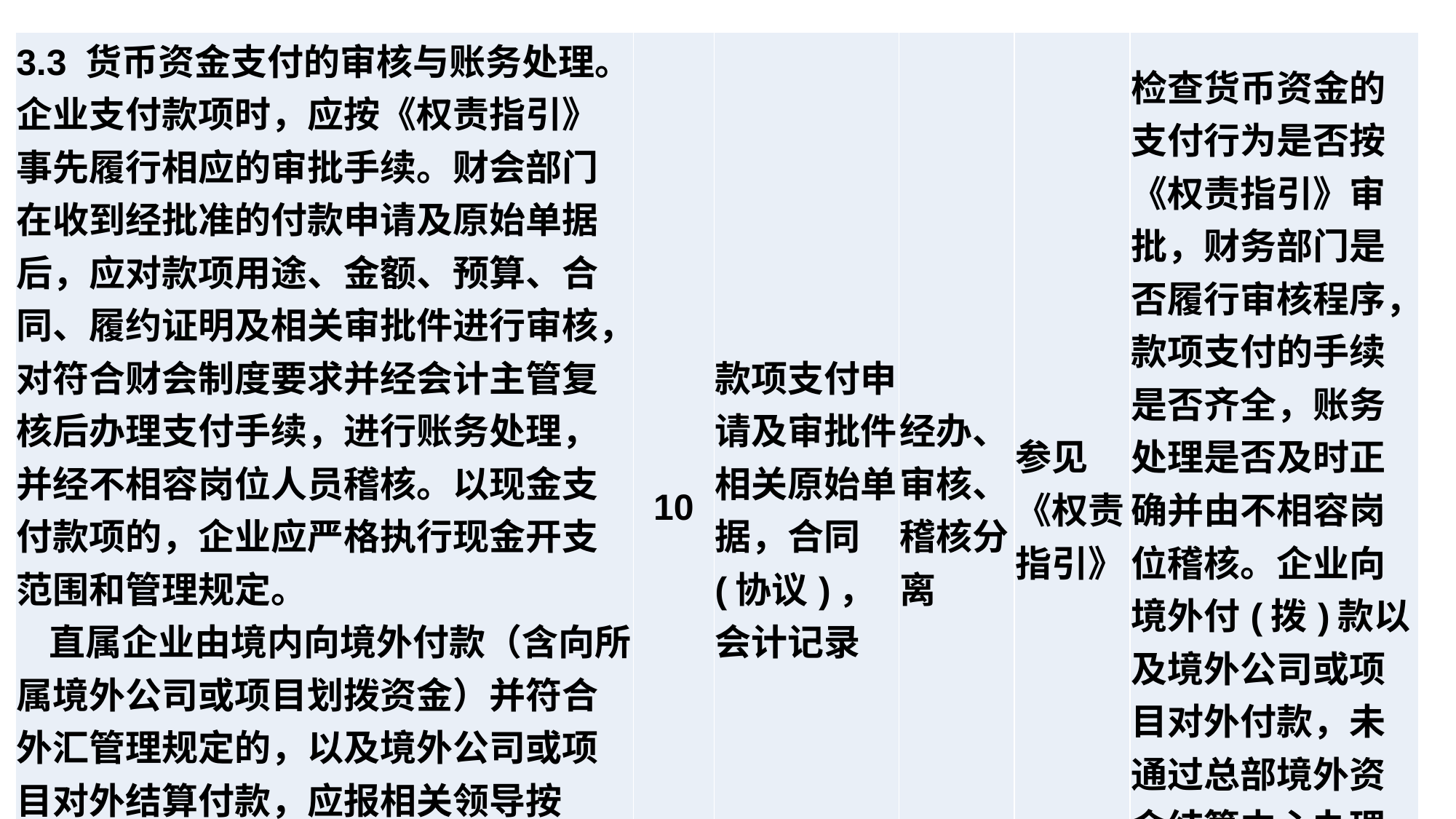

| 3.3 货币资金支付的审核与账务处理。企业支付款项时，应按《权责指引》事先履行相应的审批手续。财会部门在收到经批准的付款申请及原始单据后，应对款项用途、金额、预算、合同、履约证明及相关审批件进行审核，对符合财会制度要求并经会计主管复核后办理支付手续，进行账务处理，并经不相容岗位人员稽核。以现金支付款项的，企业应严格执行现金开支范围和管理规定。 直属企业由境内向境外付款（含向所属境外公司或项目划拨资金）并符合外汇管理规定的，以及境外公司或项目对外结算付款，应报相关领导按《权责指引》规定审批后，原则上通过总部境外资金结算中心办理，否则应报总部审批后在指定金融机构办理。 | 10 | 款项支付申请及审批件，相关原始单据，合同(协议)，会计记录 | 经办、审核、稽核分离 | 参见《权责指引》 | 检查货币资金的支付行为是否按《权责指引》审批，财务部门是否履行审核程序，款项支付的手续是否齐全，账务处理是否及时正确并由不相容岗位稽核。企业向境外付(拨)款以及境外公司或项目对外付款，未通过总部境外资金结算中心办理的是否报总部批准。 |
| --- | --- | --- | --- | --- | --- |